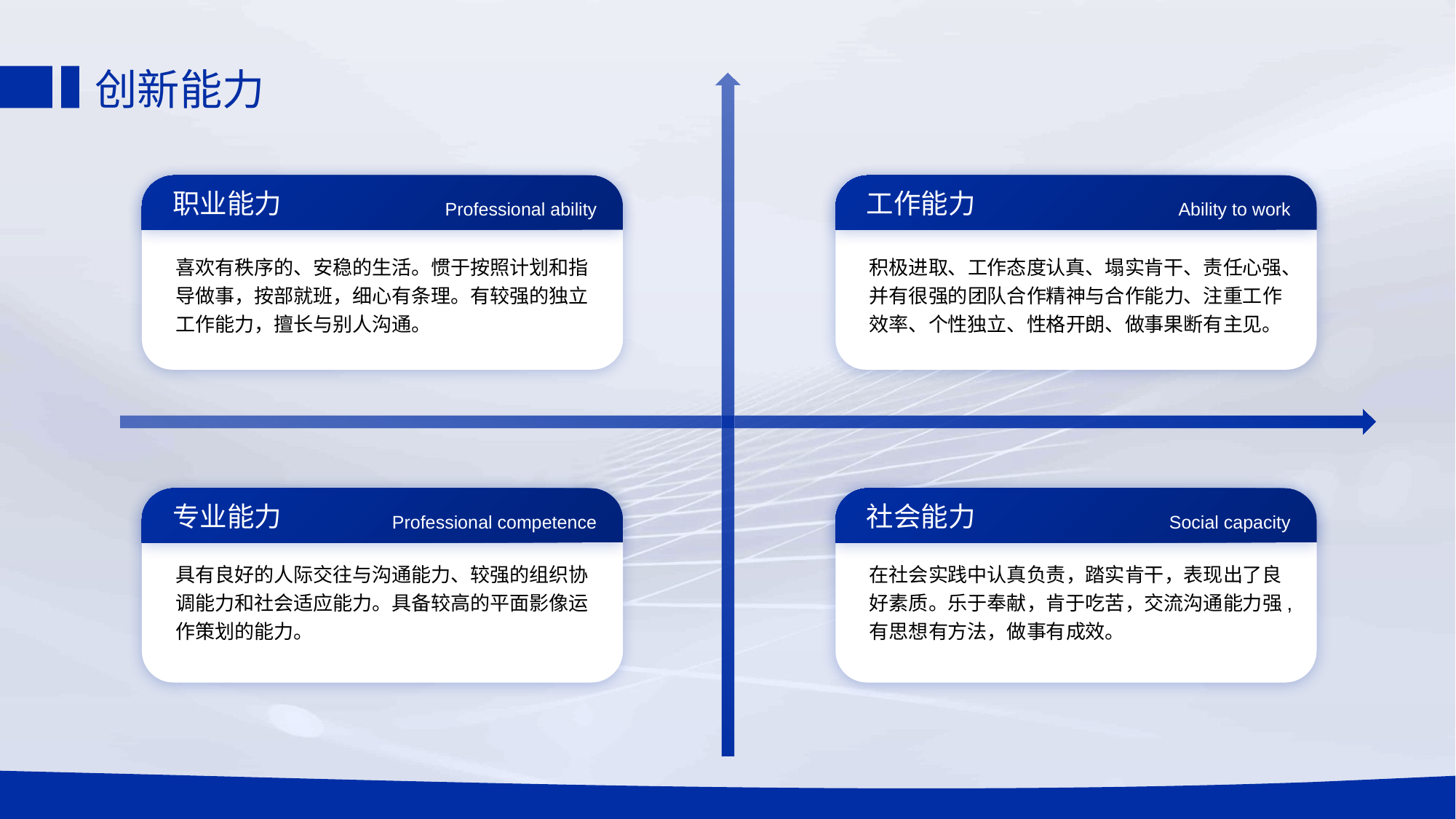

# 创新能力

职业能力
工作能力
Professional ability
Ability to work
喜欢有秩序的、安稳的生活。惯于按照计划和指导做事，按部就班，细心有条理。有较强的独立工作能力，擅长与别人沟通。
积极进取、工作态度认真、塌实肯干、责任心强、并有很强的团队合作精神与合作能力、注重工作效率、个性独立、性格开朗、做事果断有主见。

专业能力
社会能力
Professional competence
Social capacity
具有良好的人际交往与沟通能力、较强的组织协调能力和社会适应能力。具备较高的平面影像运作策划的能力。
在社会实践中认真负责，踏实肯干，表现出了良好素质。乐于奉献，肯于吃苦，交流沟通能力强,有思想有方法，做事有成效。